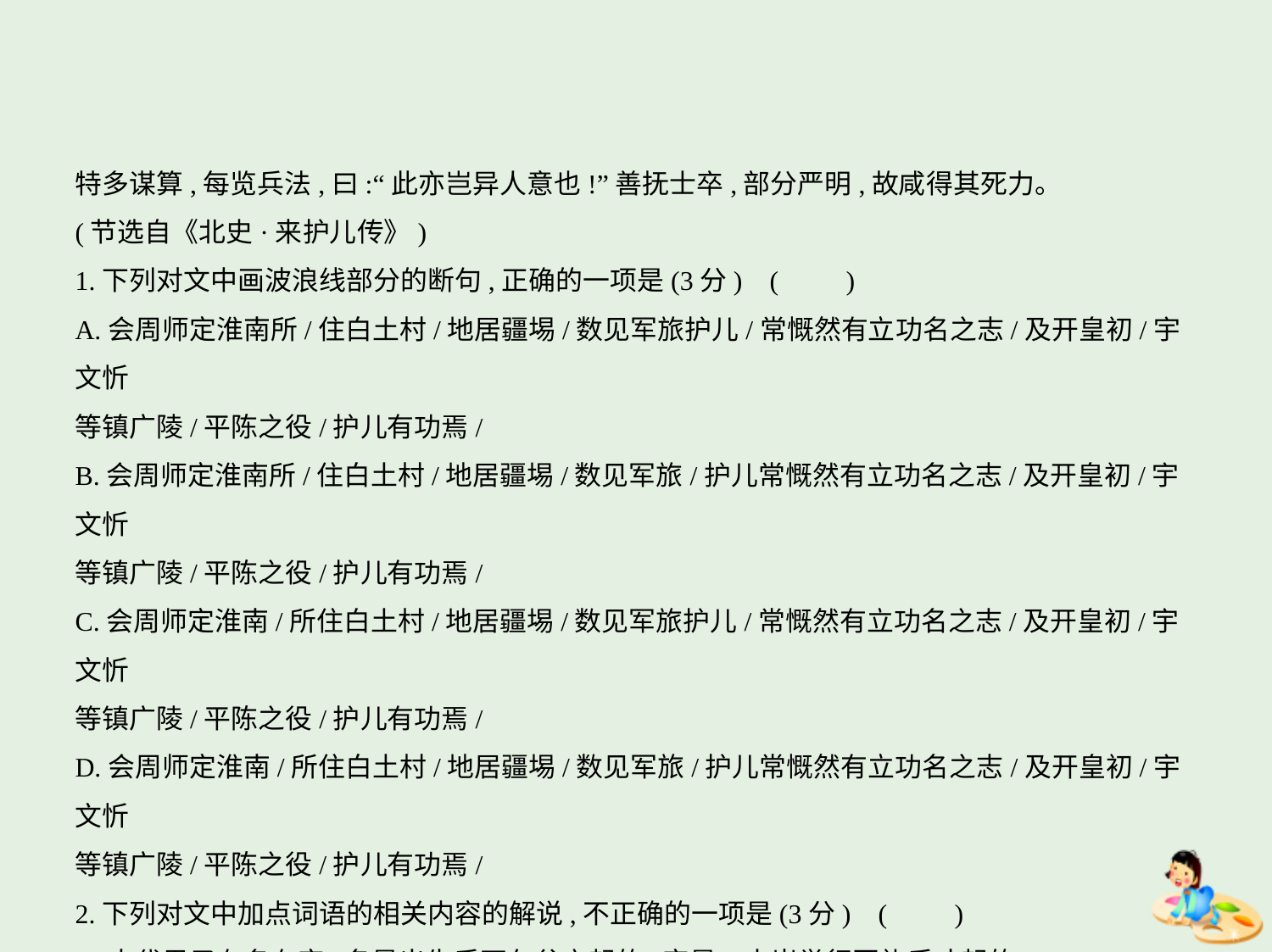

特多谋算,每览兵法,曰:“此亦岂异人意也!”善抚士卒,部分严明,故咸得其死力。
(节选自《北史·来护儿传》)
1.下列对文中画波浪线部分的断句,正确的一项是(3分) (　　)
A.会周师定淮南所/住白土村/地居疆埸/数见军旅护儿/常慨然有立功名之志/及开皇初/宇文忻
等镇广陵/平陈之役/护儿有功焉/
B.会周师定淮南所/住白土村/地居疆埸/数见军旅/护儿常慨然有立功名之志/及开皇初/宇文忻
等镇广陵/平陈之役/护儿有功焉/
C.会周师定淮南/所住白土村/地居疆埸/数见军旅护儿/常慨然有立功名之志/及开皇初/宇文忻
等镇广陵/平陈之役/护儿有功焉/
D.会周师定淮南/所住白土村/地居疆埸/数见军旅/护儿常慨然有立功名之志/及开皇初/宇文忻
等镇广陵/平陈之役/护儿有功焉/
2.下列对文中加点词语的相关内容的解说,不正确的一项是(3分) (　　)
A.古代男子有名有字,名是出生后不久父亲起的,字是二十岁举行冠礼后才起的。
B.谥号是古代帝王、大臣等死后,据其生平事迹评定的称号,如武帝、哀帝、炀帝。